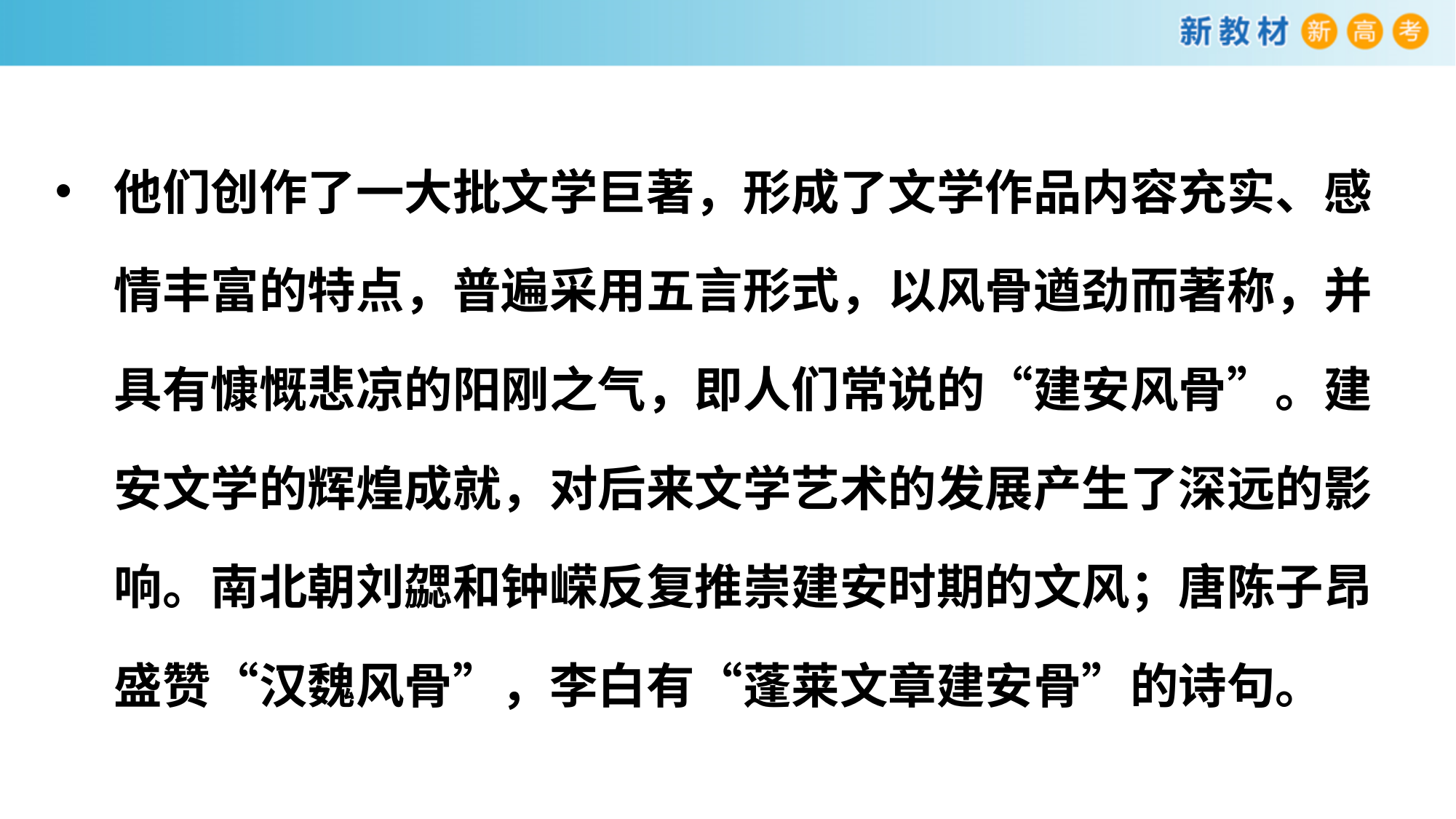

他们创作了一大批文学巨著，形成了文学作品内容充实、感情丰富的特点，普遍采用五言形式，以风骨遒劲而著称，并具有慷慨悲凉的阳刚之气，即人们常说的“建安风骨”。建安文学的辉煌成就，对后来文学艺术的发展产生了深远的影响。南北朝刘勰和钟嵘反复推崇建安时期的文风；唐陈子昂盛赞“汉魏风骨”，李白有“蓬莱文章建安骨”的诗句。